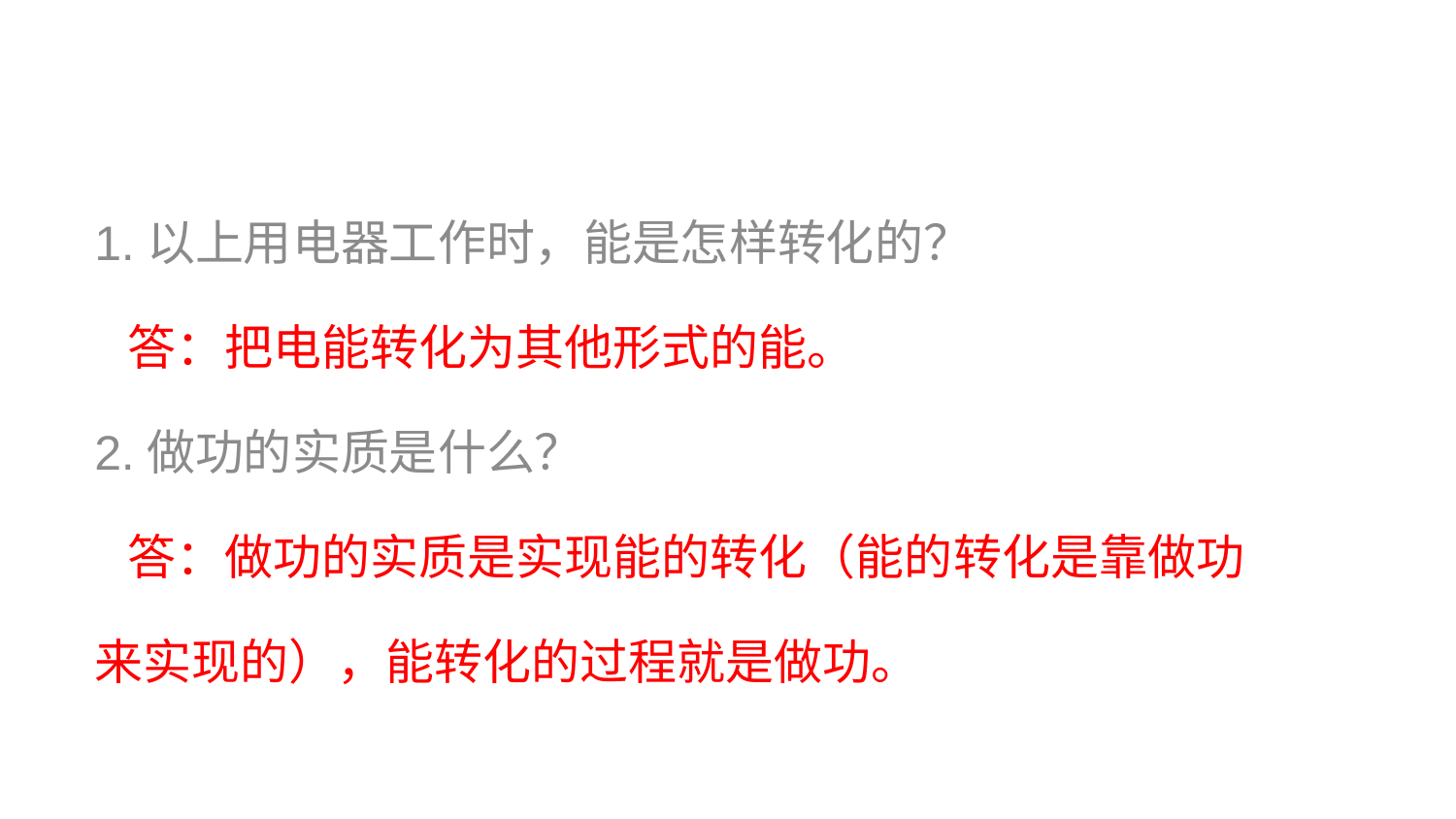

1.以上用电器工作时，能是怎样转化的？
  答：把电能转化为其他形式的能。
2.做功的实质是什么？
  答：做功的实质是实现能的转化（能的转化是靠做功来实现的），能转化的过程就是做功。